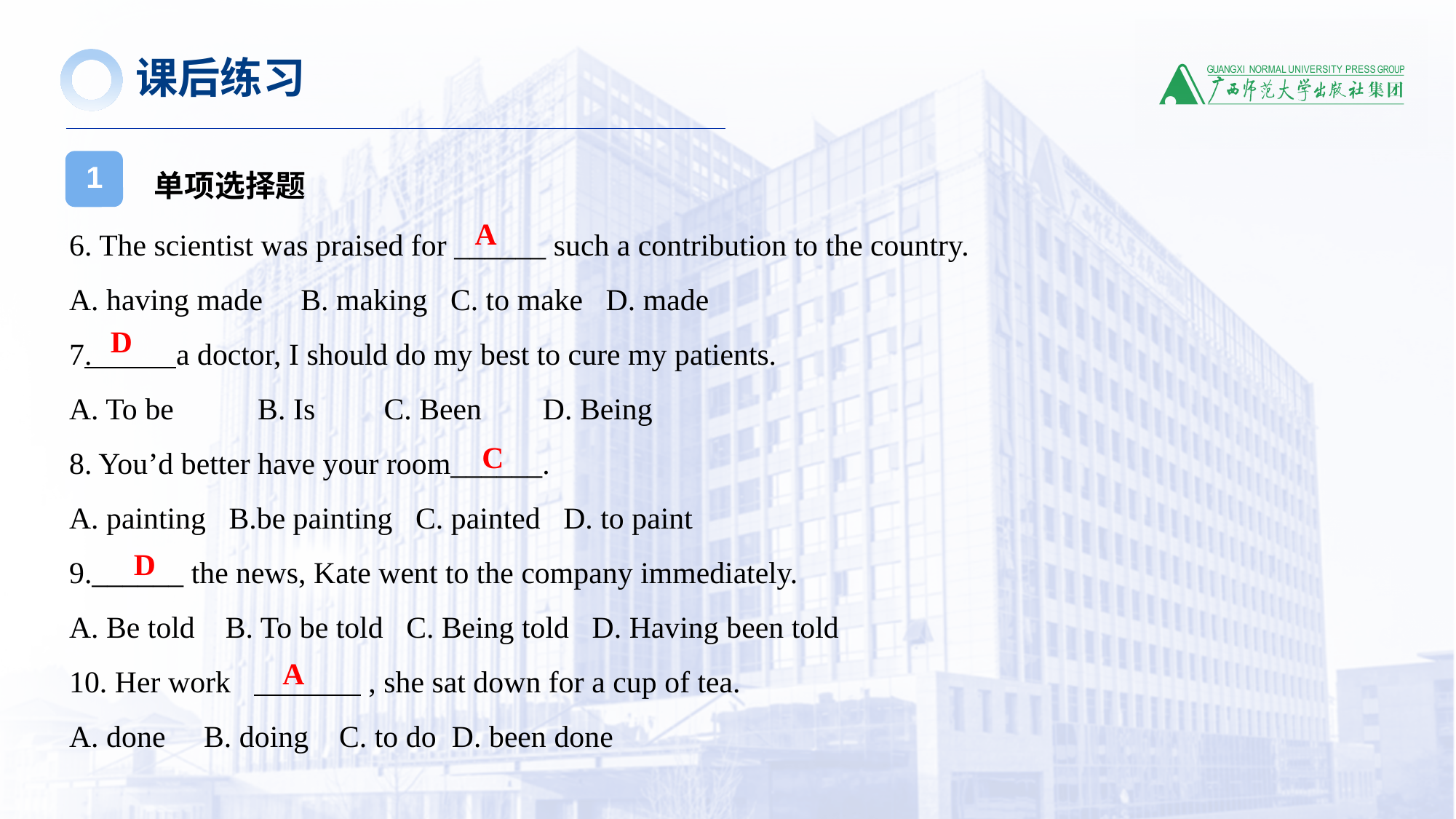

课后练习

单项选择题

1
6. The scientist was praised for ______ such a contribution to the country.
A. having made     B. making   C. to make   D. made
7.           a doctor, I should do my best to cure my patients.
A. To be           B. Is         C. Been        D. Being
8. You’d better have your room______.
A. painting   B.be painting   C. painted   D. to paint
9.______ the news, Kate went to the company immediately.
A. Be told    B. To be told   C. Being told   D. Having been told
10. Her work                  , she sat down for a cup of tea.
A. done     B. doing    C. to do  D. been done
A
D
C
D
A